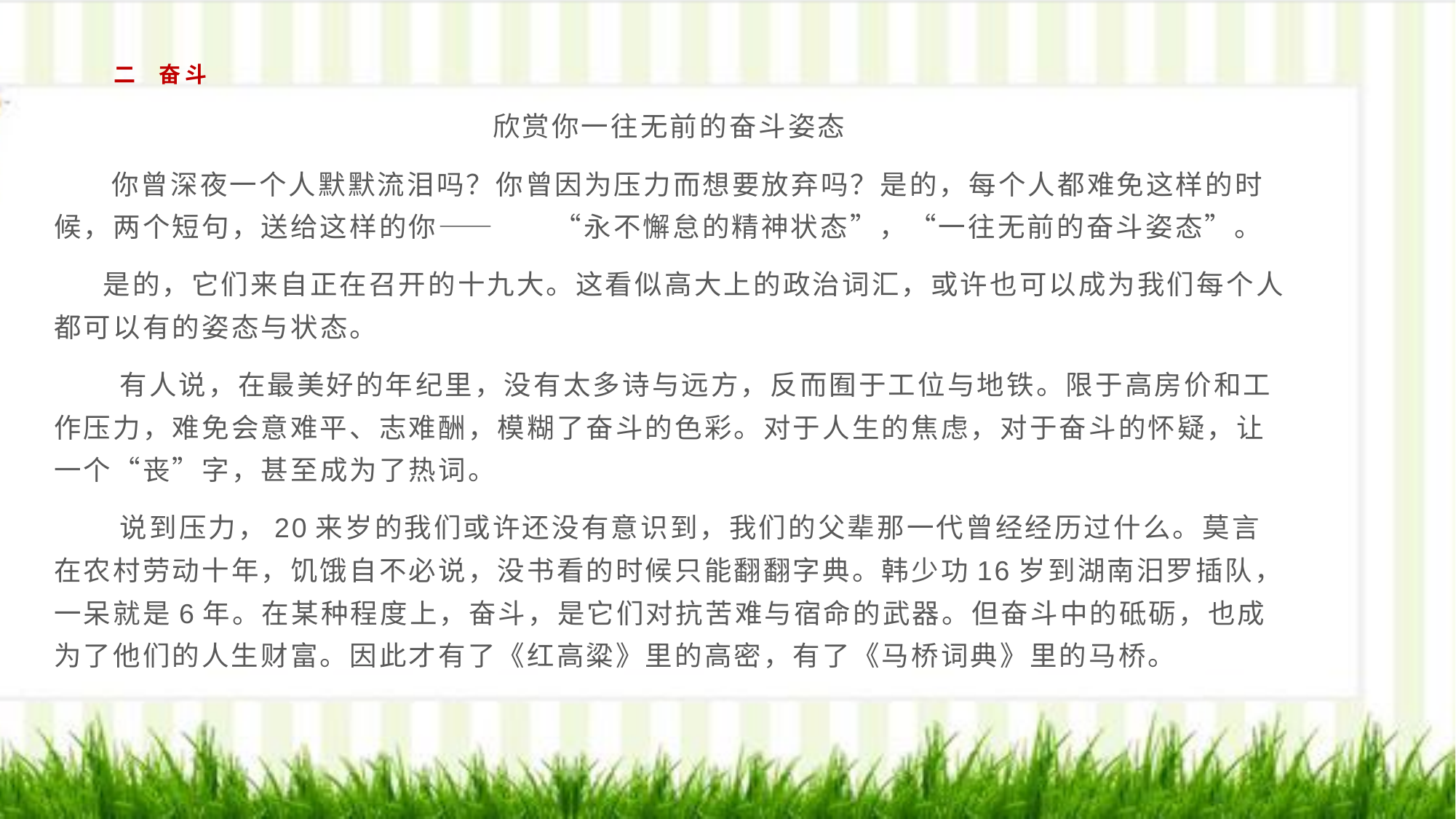

# 二  奋斗
     欣赏你一往无前的奋斗姿态
      你曾深夜一个人默默流泪吗？你曾因为压力而想要放弃吗？是的，每个人都难免这样的时候，两个短句，送给这样的你——　　“永不懈怠的精神状态”，“一往无前的奋斗姿态”。
     是的，它们来自正在召开的十九大。这看似高大上的政治词汇，或许也可以成为我们每个人都可以有的姿态与状态。
       有人说，在最美好的年纪里，没有太多诗与远方，反而囿于工位与地铁。限于高房价和工作压力，难免会意难平、志难酬，模糊了奋斗的色彩。对于人生的焦虑，对于奋斗的怀疑，让一个“丧”字，甚至成为了热词。
       说到压力，20来岁的我们或许还没有意识到，我们的父辈那一代曾经经历过什么。莫言在农村劳动十年，饥饿自不必说，没书看的时候只能翻翻字典。韩少功16岁到湖南汨罗插队，一呆就是6年。在某种程度上，奋斗，是它们对抗苦难与宿命的武器。但奋斗中的砥砺，也成为了他们的人生财富。因此才有了《红高粱》里的高密，有了《马桥词典》里的马桥。